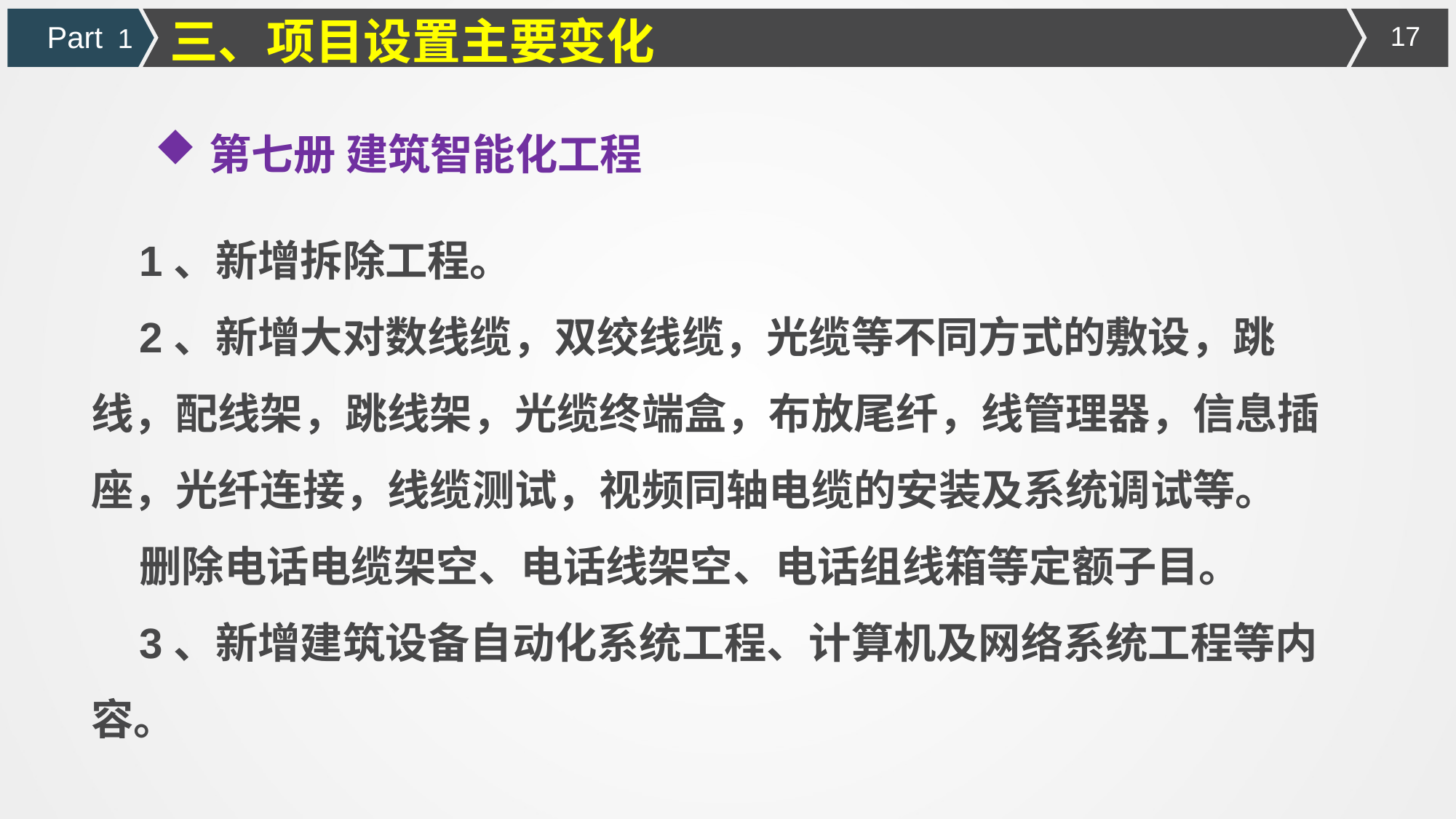

三、项目设置主要变化
Part  1
第七册 建筑智能化工程
1、新增拆除工程。
2、新增大对数线缆，双绞线缆，光缆等不同方式的敷设，跳线，配线架，跳线架，光缆终端盒，布放尾纤，线管理器，信息插座，光纤连接，线缆测试，视频同轴电缆的安装及系统调试等。
删除电话电缆架空、电话线架空、电话组线箱等定额子目。
3、新增建筑设备自动化系统工程、计算机及网络系统工程等内容。